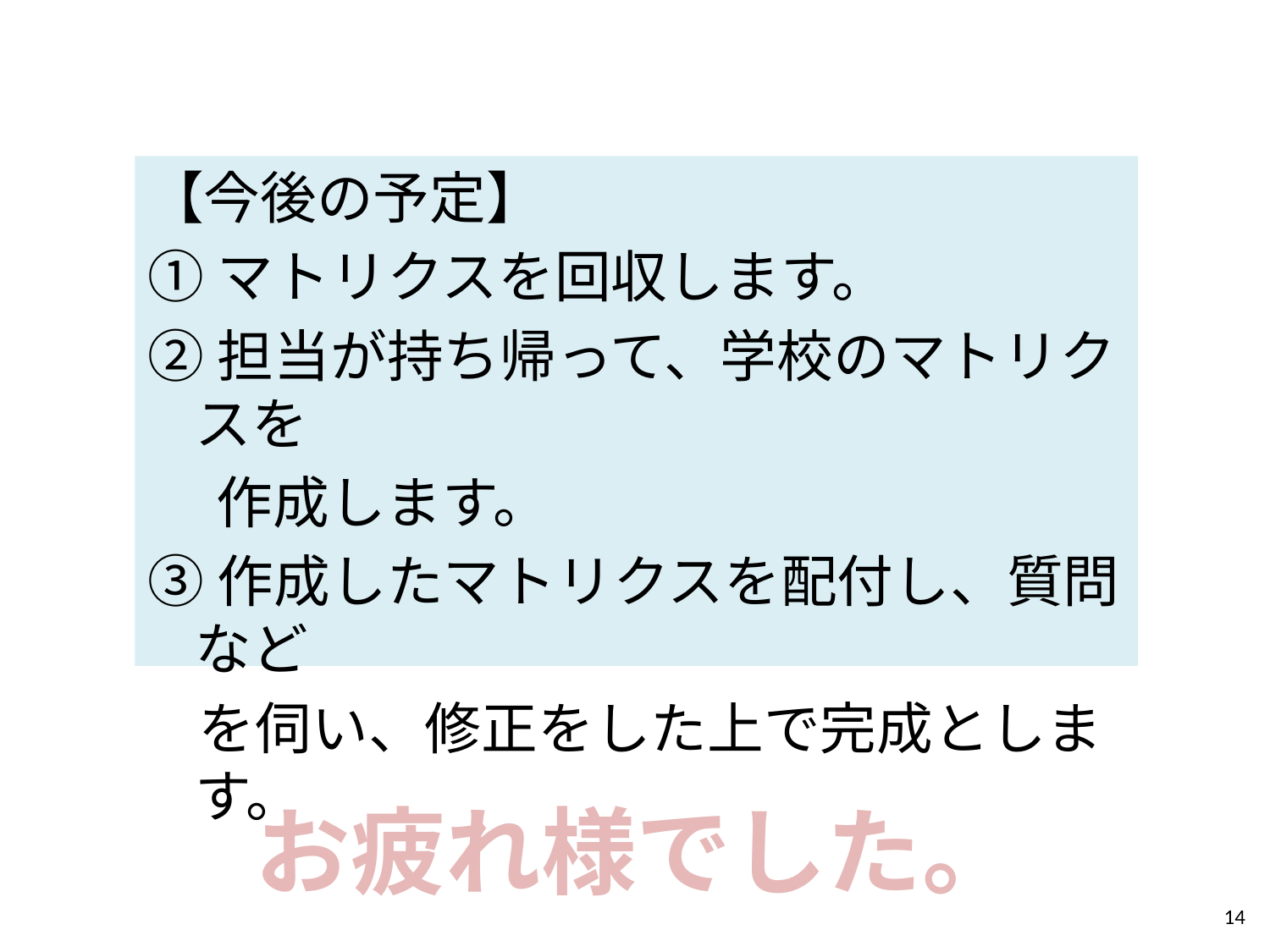

【今後の予定】
①マトリクスを回収します。
②担当が持ち帰って、学校のマトリクスを
　 作成します。
③作成したマトリクスを配付し、質問など
   を伺い、修正をした上で完成とします。

お疲れ様でした。
14